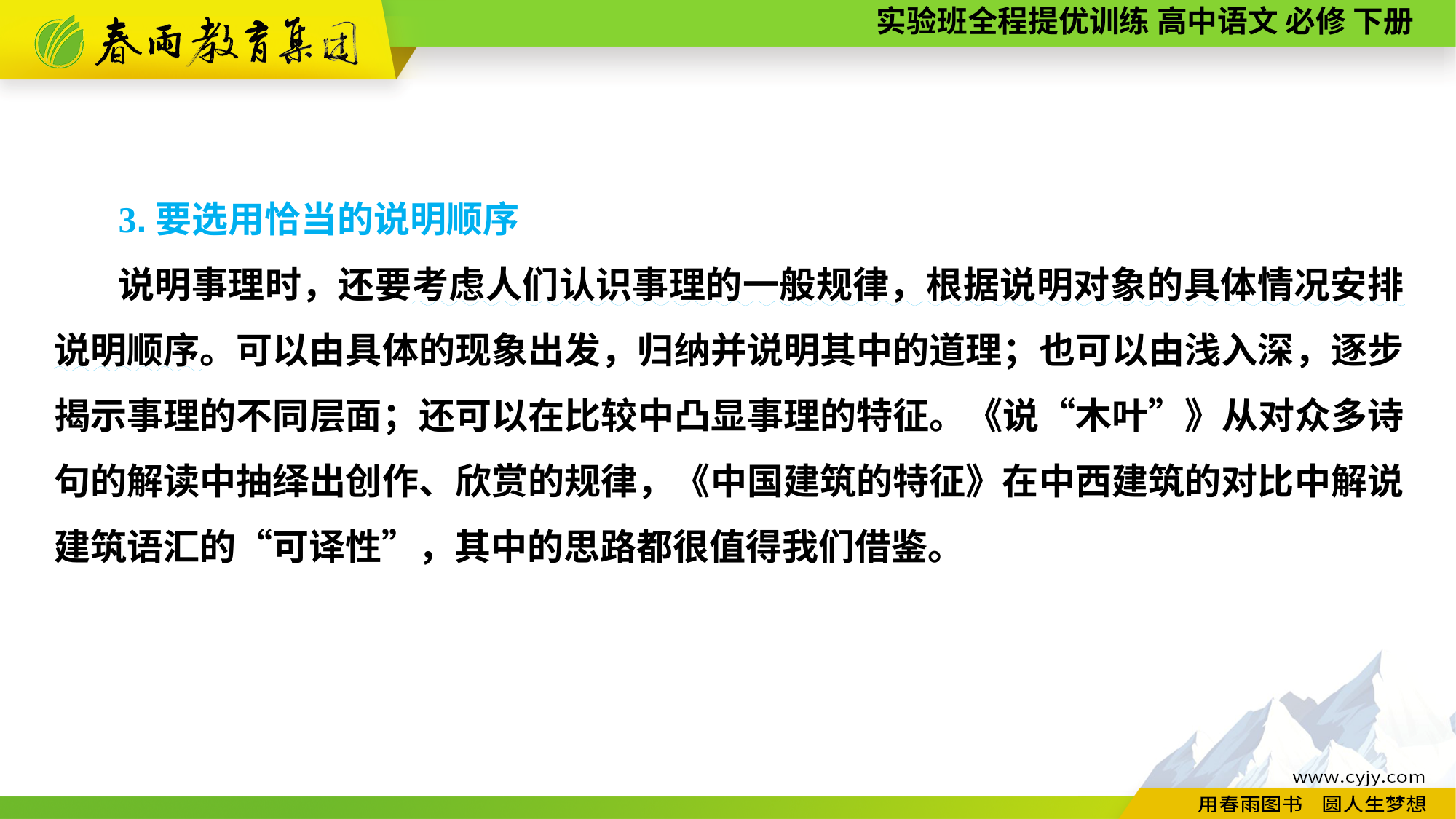

3.要选用恰当的说明顺序
说明事理时，还要考虑人们认识事理的一般规律，根据说明对象的具体情况安排说明顺序。可以由具体的现象出发，归纳并说明其中的道理；也可以由浅入深，逐步揭示事理的不同层面；还可以在比较中凸显事理的特征。《说“木叶”》从对众多诗句的解读中抽绎出创作、欣赏的规律，《中国建筑的特征》在中西建筑的对比中解说建筑语汇的“可译性”，其中的思路都很值得我们借鉴。